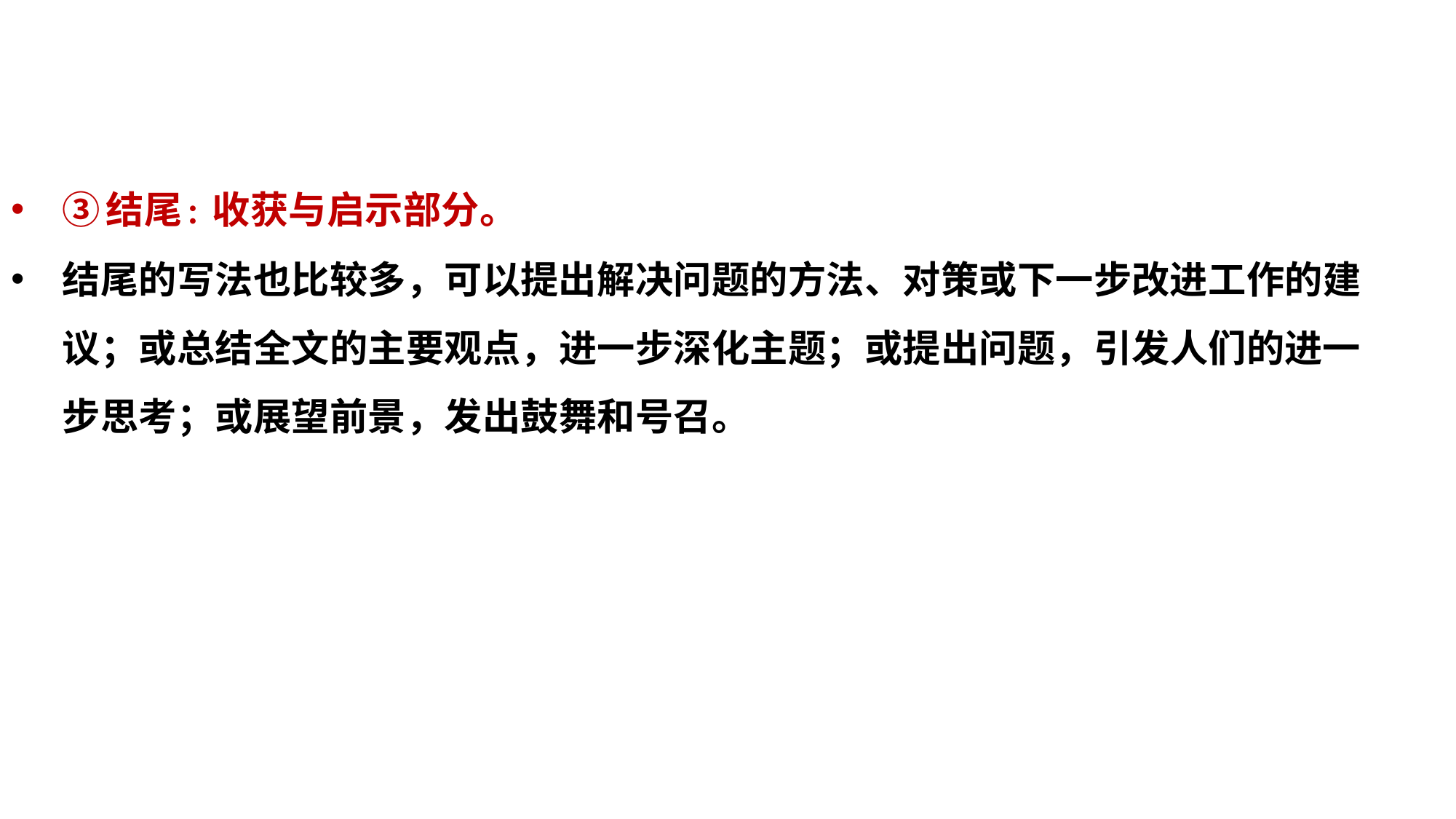

③结尾: 收获与启示部分。
结尾的写法也比较多，可以提出解决问题的方法、对策或下一步改进工作的建议；或总结全文的主要观点，进一步深化主题；或提出问题，引发人们的进一步思考；或展望前景，发出鼓舞和号召。